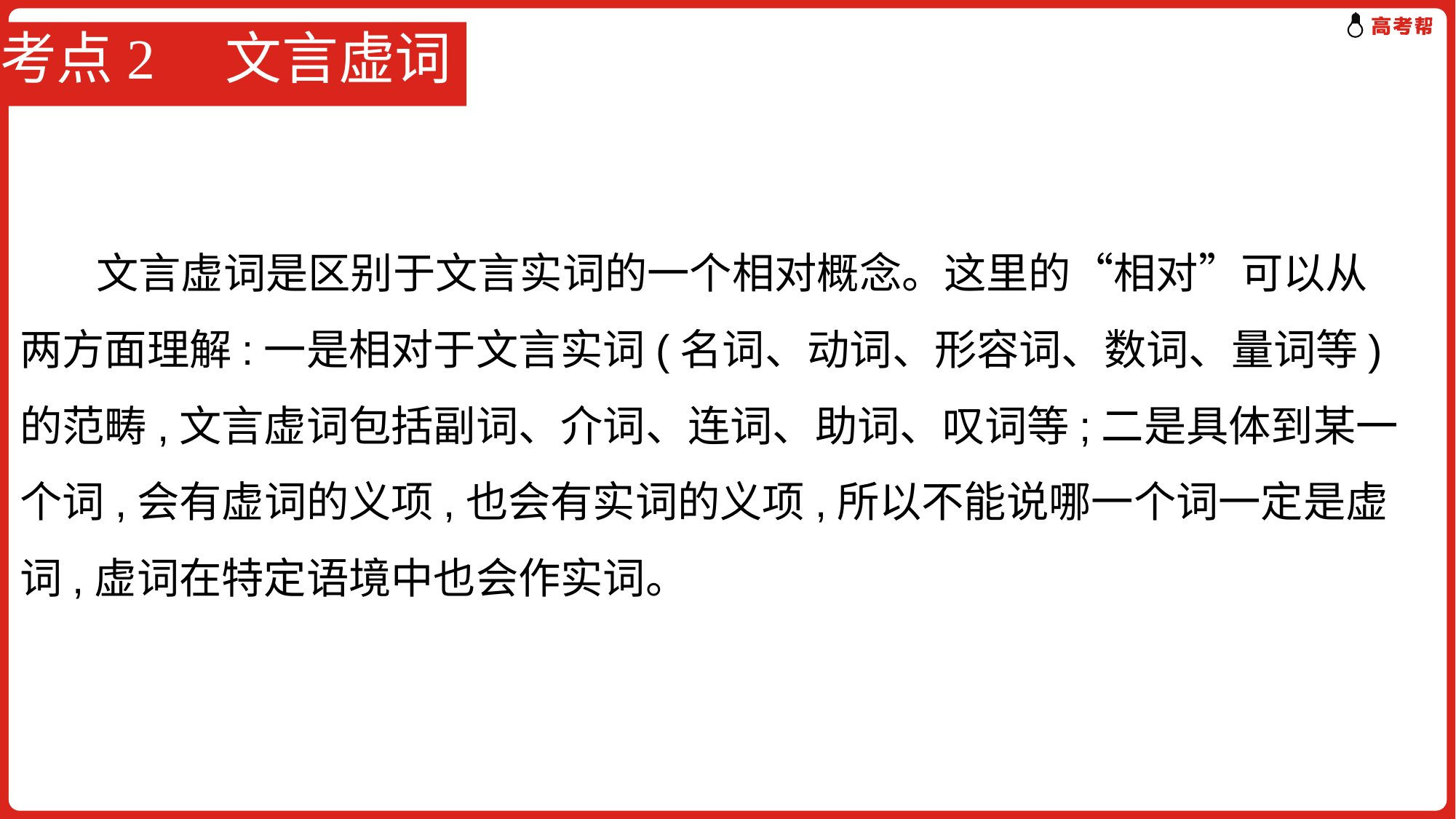

# 考点2　文言虚词
       文言虚词是区别于文言实词的一个相对概念。这里的“相对”可以从两方面理解:一是相对于文言实词(名词、动词、形容词、数词、量词等)的范畴,文言虚词包括副词、介词、连词、助词、叹词等;二是具体到某一个词,会有虚词的义项,也会有实词的义项,所以不能说哪一个词一定是虚词,虚词在特定语境中也会作实词。